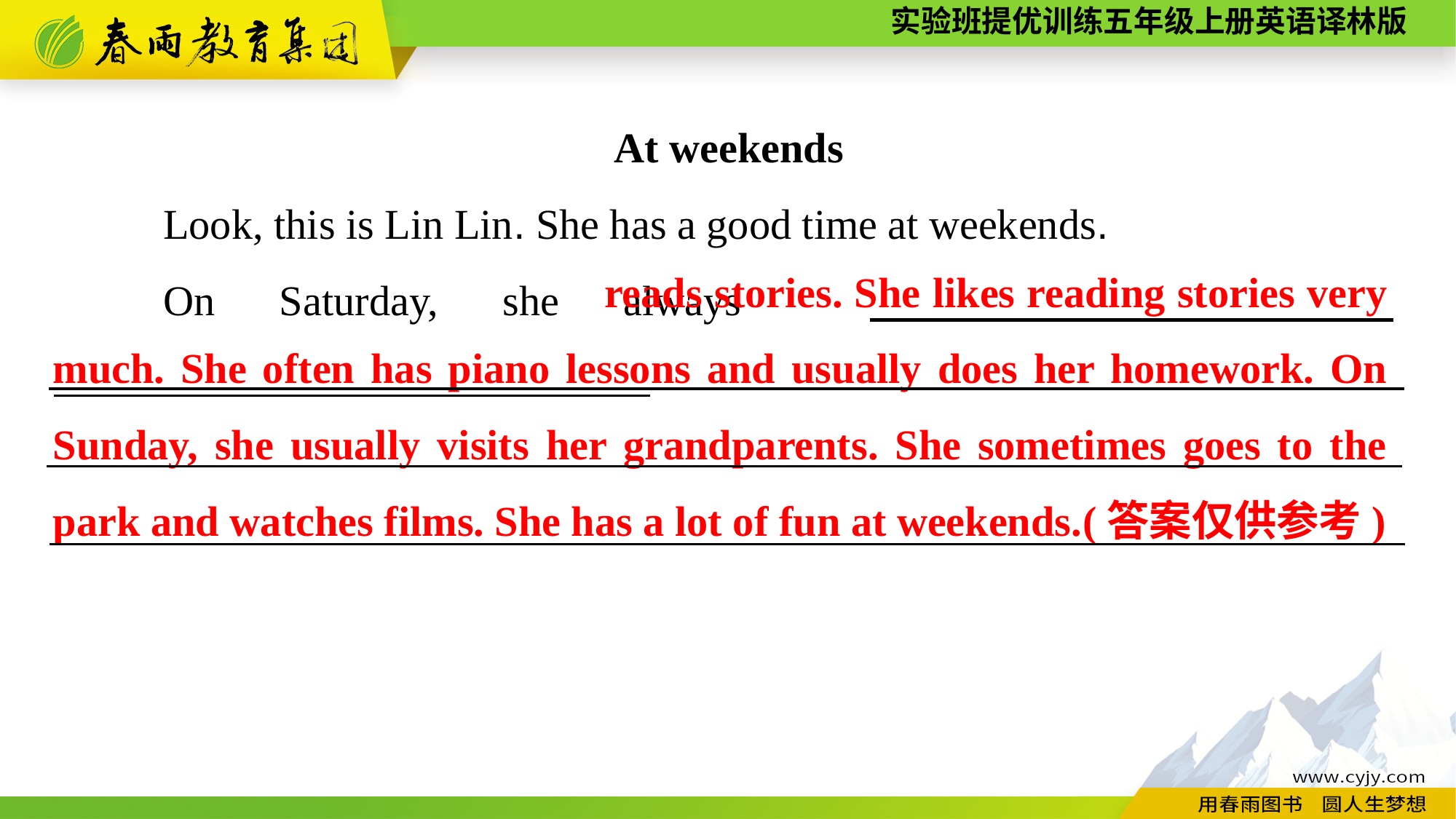

At weekends
	Look, this is Lin Lin. She has a good time at weekends.
	On Saturday, she always 　　　　　　____________________________
                                       reads stories. She likes reading stories very much. She often has piano lessons and usually does her homework. On Sunday, she usually visits her grandparents. She sometimes goes to the park and watches films. She has a lot of fun at weekends.(答案仅供参考)